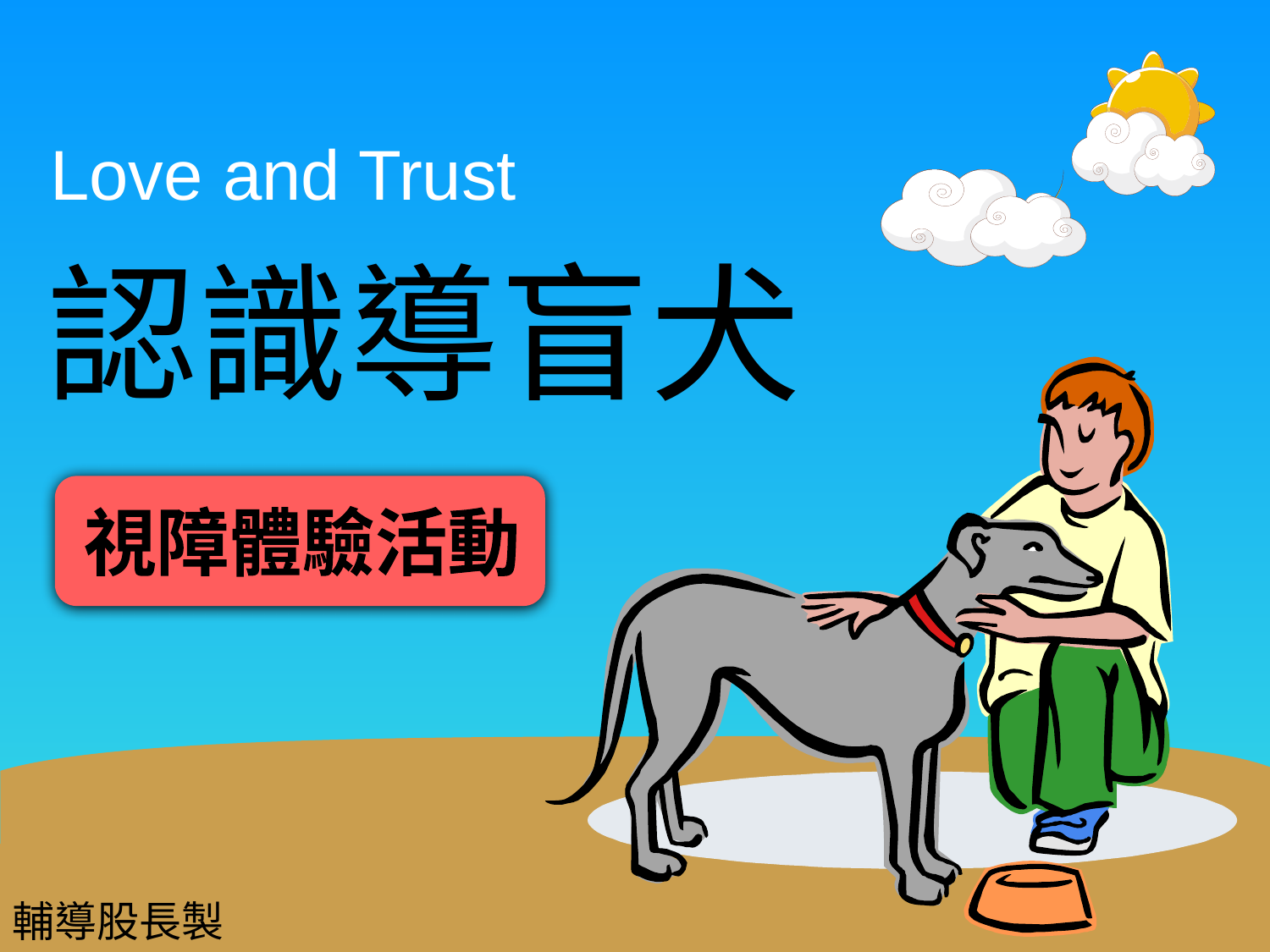

Love and Trust
# 認識導盲犬

視障體驗活動
輔導股長製